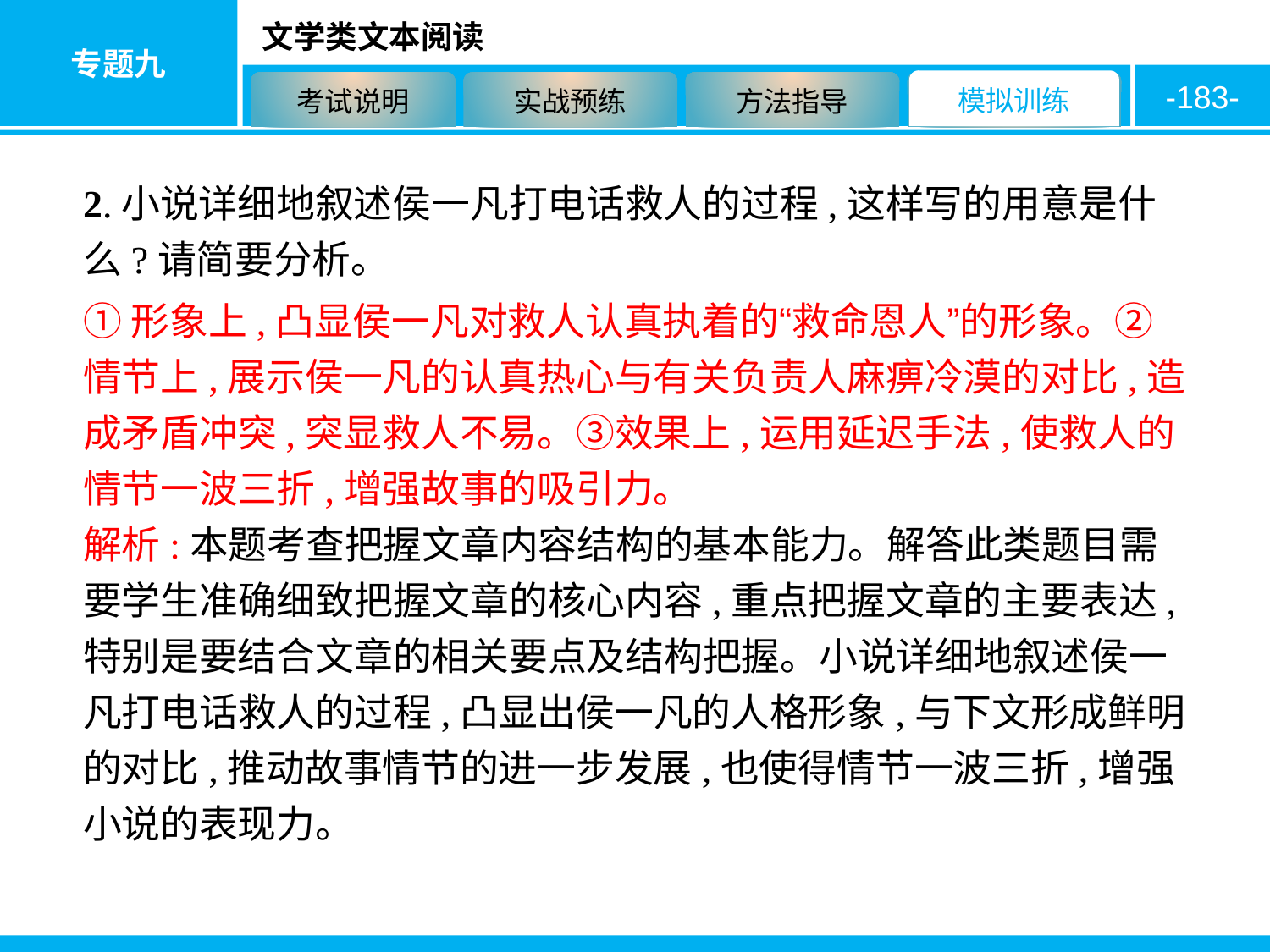

-183-
2.小说详细地叙述侯一凡打电话救人的过程,这样写的用意是什么?请简要分析。
①形象上,凸显侯一凡对救人认真执着的“救命恩人”的形象。②情节上,展示侯一凡的认真热心与有关负责人麻痹冷漠的对比,造成矛盾冲突,突显救人不易。③效果上,运用延迟手法,使救人的情节一波三折,增强故事的吸引力。
解析:本题考查把握文章内容结构的基本能力。解答此类题目需要学生准确细致把握文章的核心内容,重点把握文章的主要表达,特别是要结合文章的相关要点及结构把握。小说详细地叙述侯一凡打电话救人的过程,凸显出侯一凡的人格形象,与下文形成鲜明的对比,推动故事情节的进一步发展,也使得情节一波三折,增强小说的表现力。